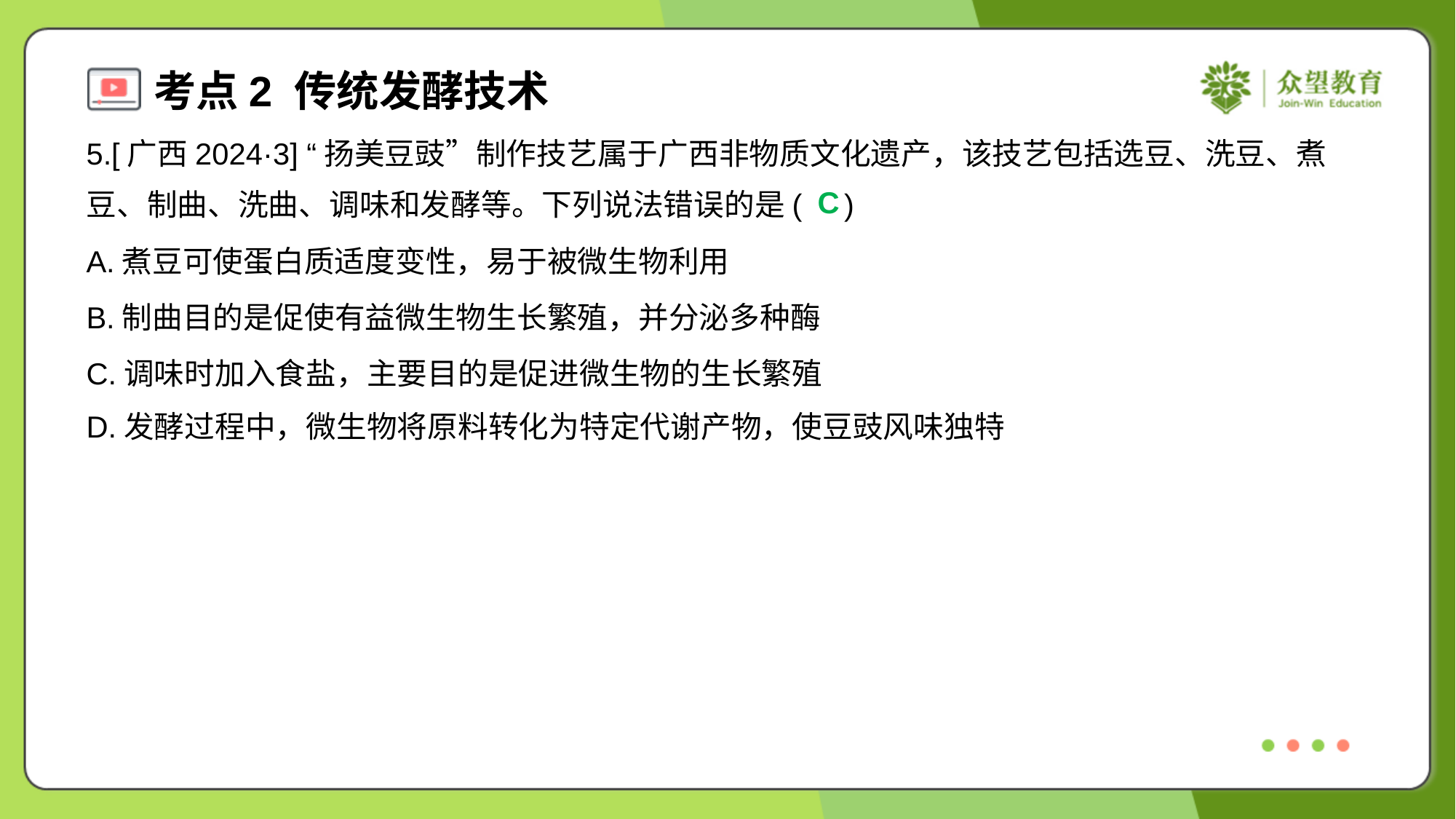

5.[广西2024·3] “扬美豆豉”制作技艺属于广西非物质文化遗产，该技艺包括选豆、洗豆、煮
豆、制曲、洗曲、调味和发酵等。下列说法错误的是(     )
C
A.煮豆可使蛋白质适度变性，易于被微生物利用
B.制曲目的是促使有益微生物生长繁殖，并分泌多种酶
C.调味时加入食盐，主要目的是促进微生物的生长繁殖
D.发酵过程中，微生物将原料转化为特定代谢产物，使豆豉风味独特